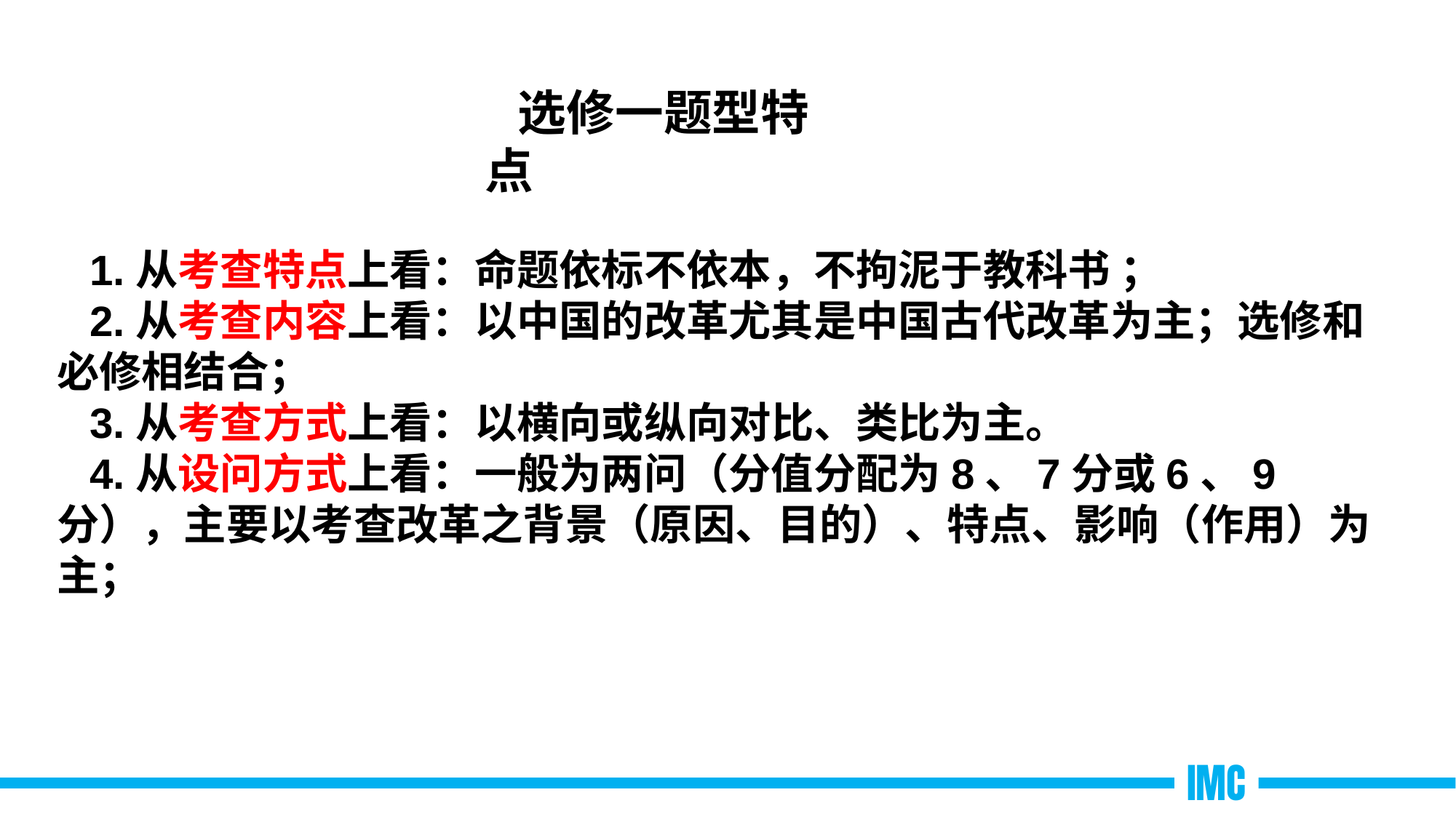

选修一题型特点
1.从考查特点上看：命题依标不依本，不拘泥于教科书 ；
2.从考查内容上看：以中国的改革尤其是中国古代改革为主；选修和必修相结合；
3.从考查方式上看：以横向或纵向对比、类比为主。
4.从设问方式上看：一般为两问（分值分配为8、7分或6、9分），主要以考查改革之背景（原因、目的）、特点、影响（作用）为主；